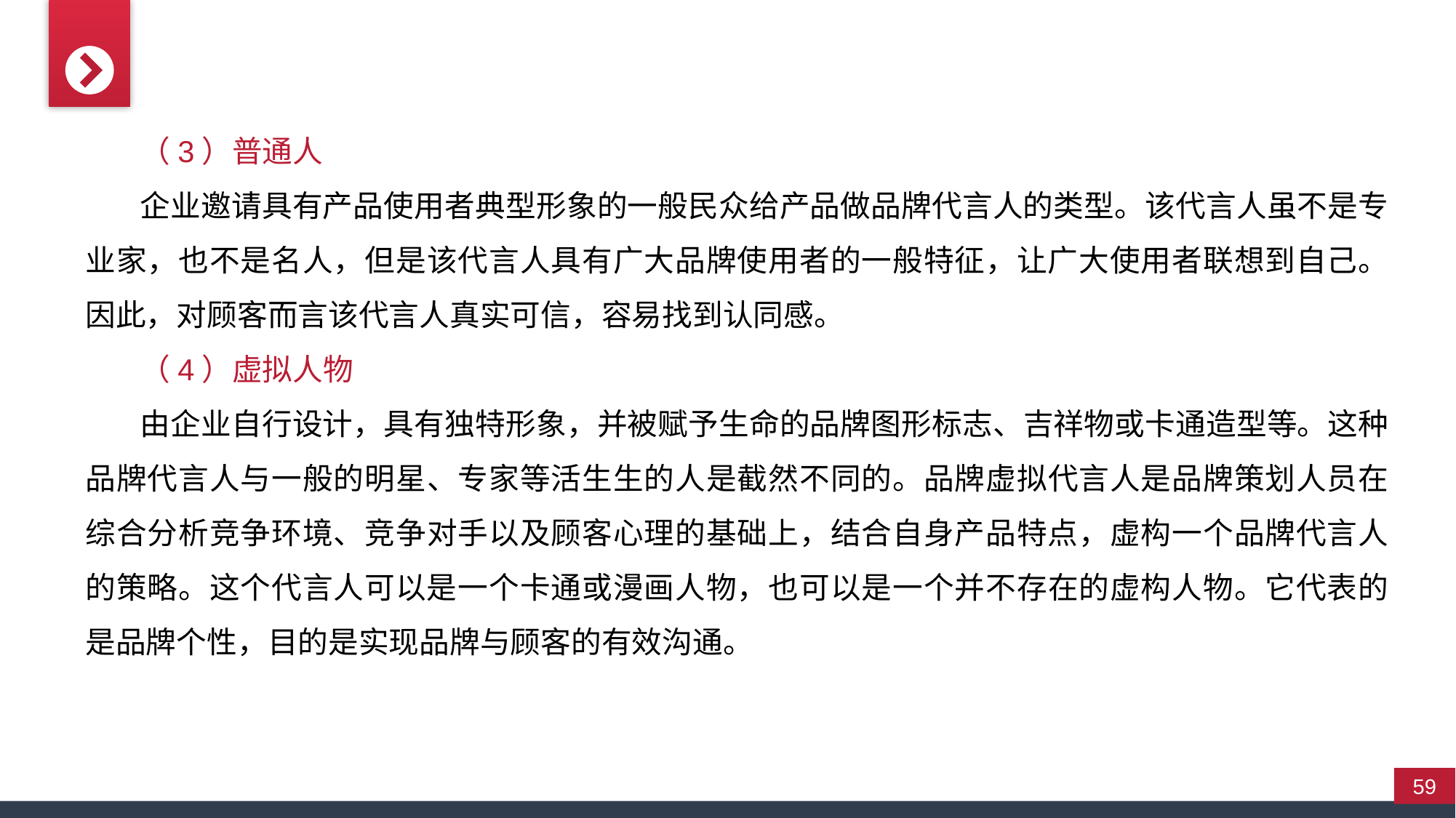

（3）普通人
企业邀请具有产品使用者典型形象的一般民众给产品做品牌代言人的类型。该代言人虽不是专业家，也不是名人，但是该代言人具有广大品牌使用者的一般特征，让广大使用者联想到自己。因此，对顾客而言该代言人真实可信，容易找到认同感。
（4）虚拟人物
由企业自行设计，具有独特形象，并被赋予生命的品牌图形标志、吉祥物或卡通造型等。这种品牌代言人与一般的明星、专家等活生生的人是截然不同的。品牌虚拟代言人是品牌策划人员在综合分析竞争环境、竞争对手以及顾客心理的基础上，结合自身产品特点，虚构一个品牌代言人的策略。这个代言人可以是一个卡通或漫画人物，也可以是一个并不存在的虚构人物。它代表的是品牌个性，目的是实现品牌与顾客的有效沟通。